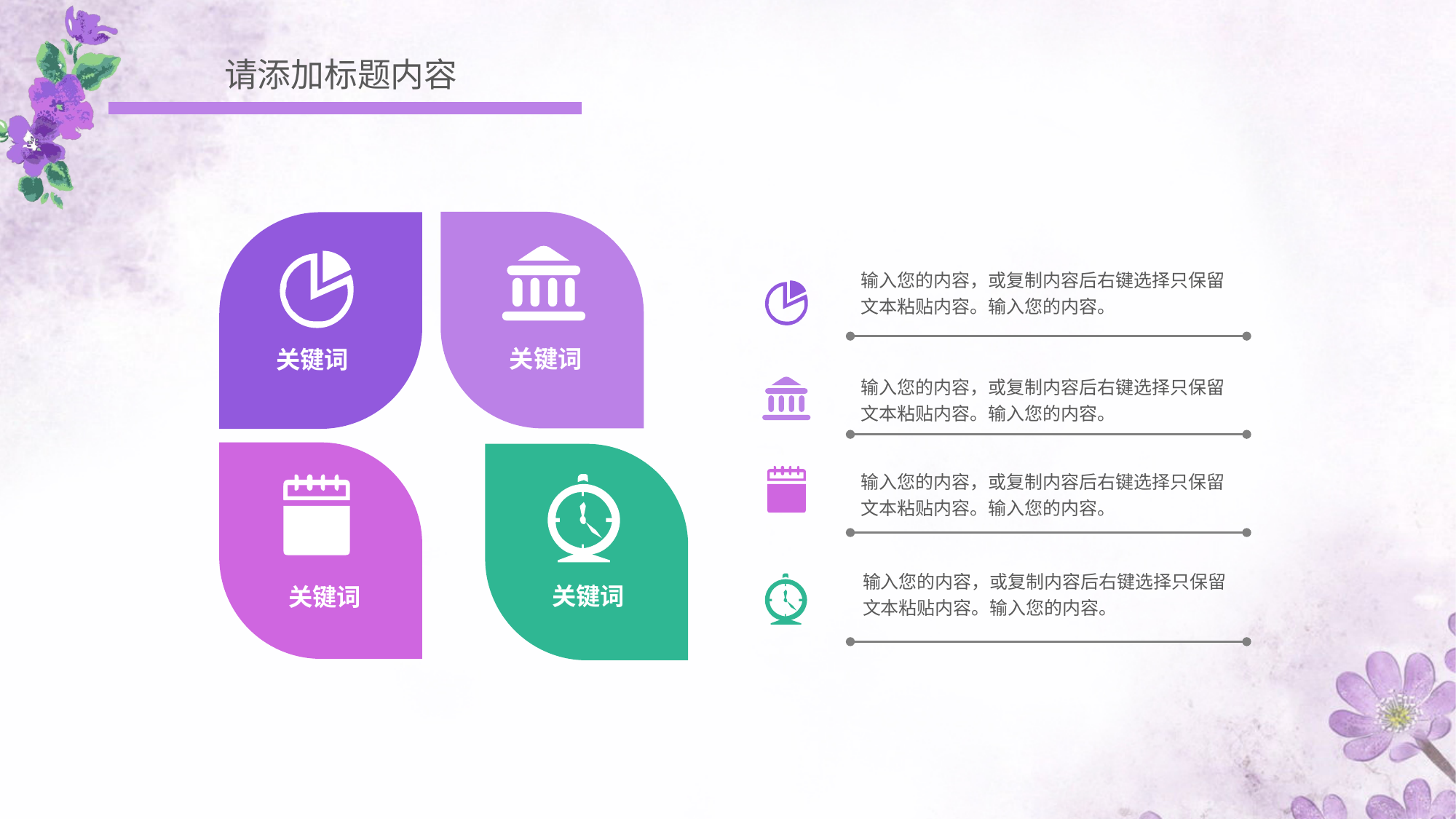

请添加标题内容

关键词

关键词
输入您的内容，或复制内容后右键选择只保留文本粘贴内容。输入您的内容。

输入您的内容，或复制内容后右键选择只保留文本粘贴内容。输入您的内容。

关键词

关键词
输入您的内容，或复制内容后右键选择只保留文本粘贴内容。输入您的内容。

输入您的内容，或复制内容后右键选择只保留文本粘贴内容。输入您的内容。